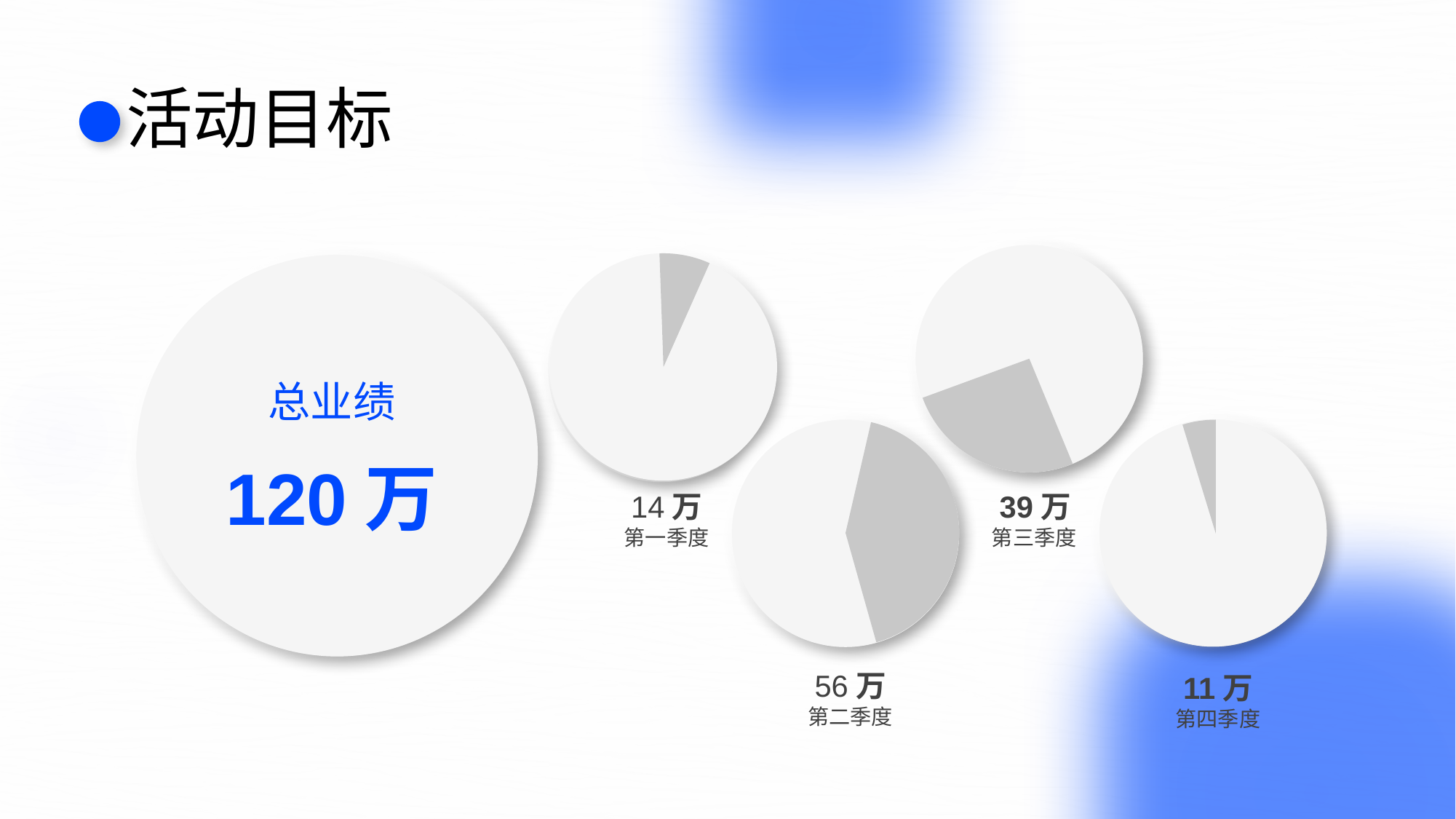

# 活动目标

39万
第三季度

14万
第一季度

总业绩
120万

56万
第二季度

11万
第四季度